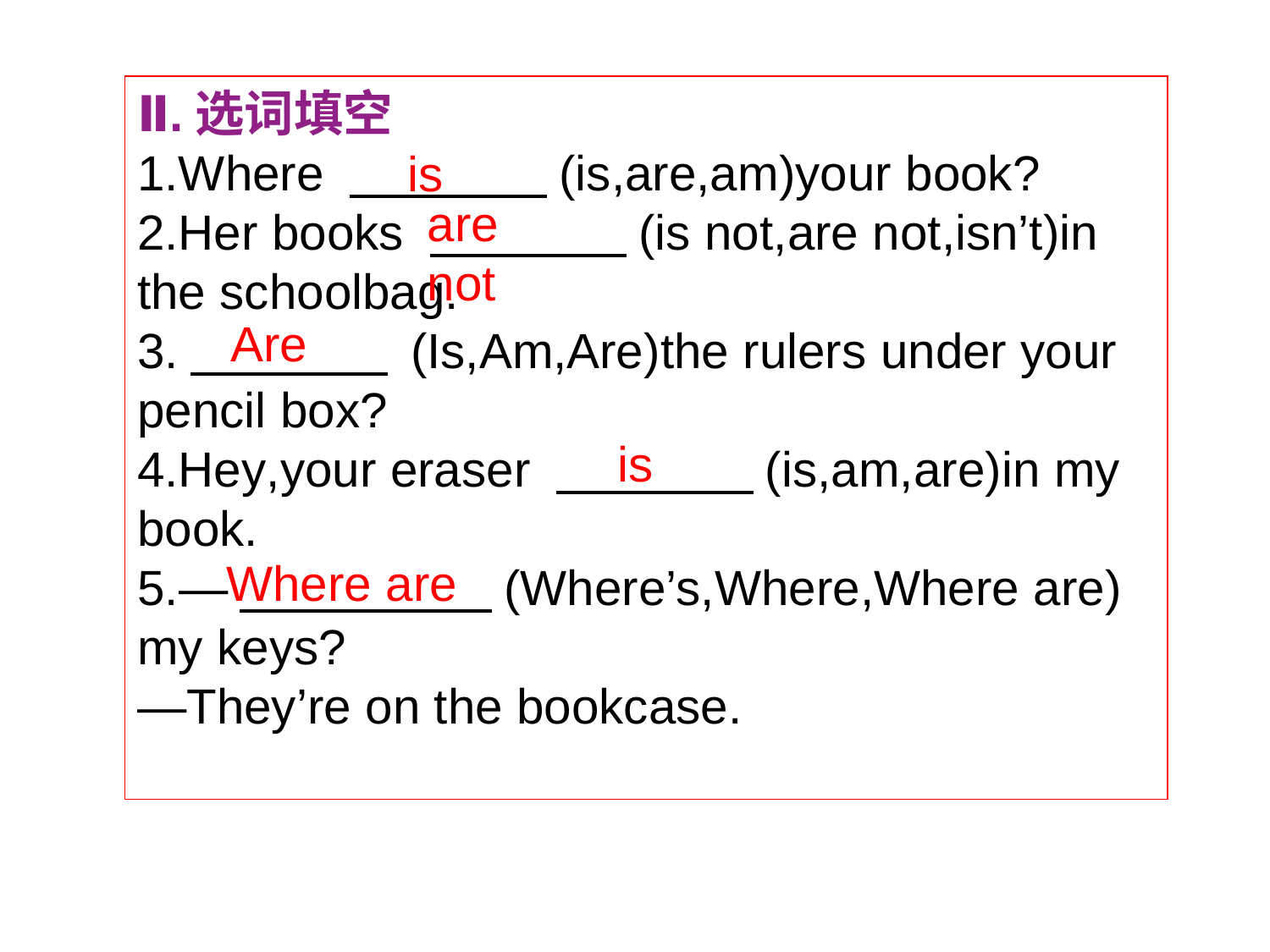

Ⅱ.选词填空
1.Where 　　　　(is,are,am)your book?
2.Her books 　　　　(is not,are not,isn’t)in the schoolbag.
3.　　　　 (Is,Am,Are)the rulers under your pencil box?
4.Hey,your eraser 　　　　(is,am,are)in my book.
5.—　　　　     (Where’s,Where,Where are) my keys?
—They’re on the bookcase.

is
are not
Are
is
Where are